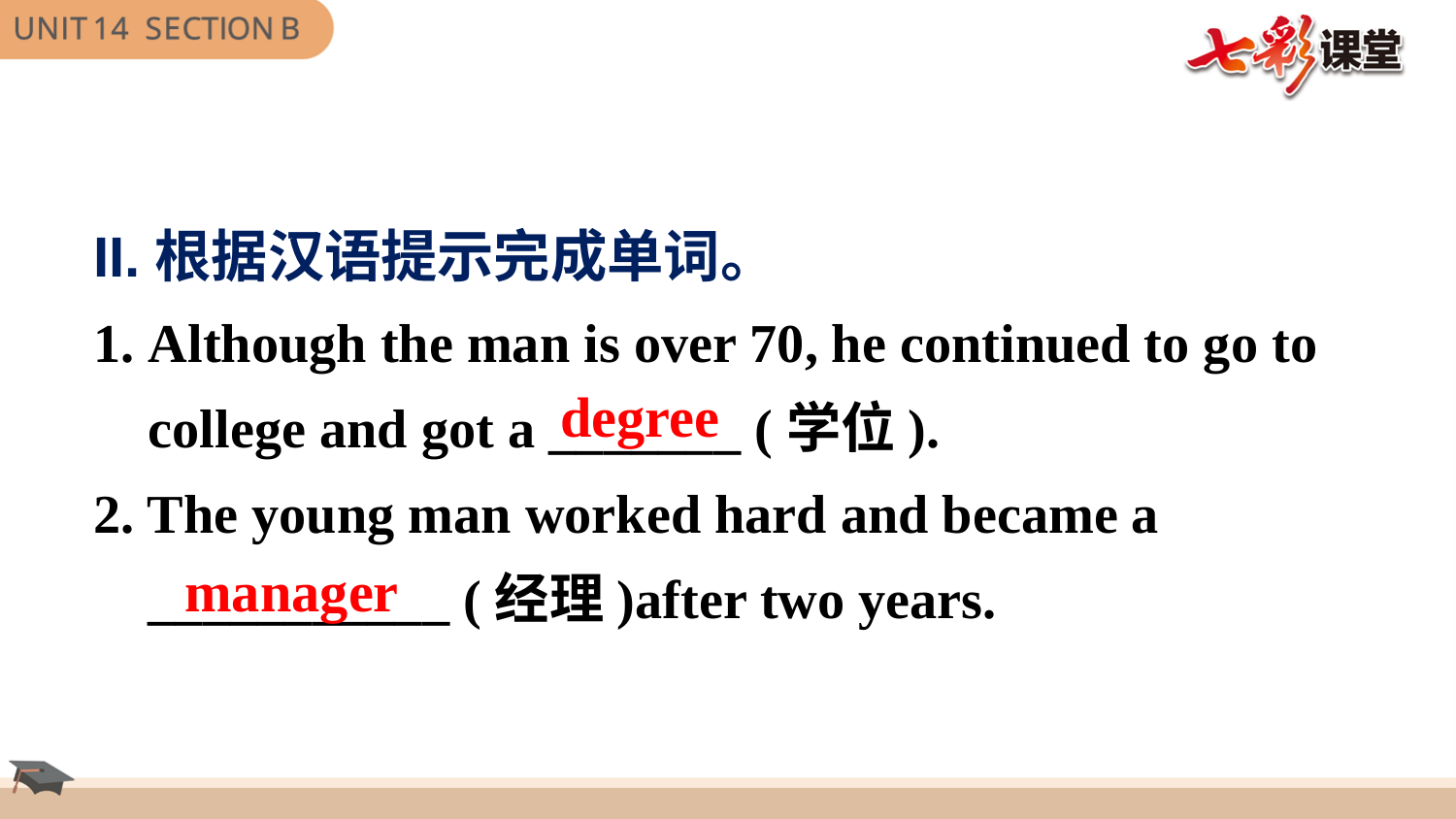

II.根据汉语提示完成单词。
1. Although the man is over 70, he continued to go to
    college and got a _______ (学位).
2. The young man worked hard and became a
    ___________ (经理)after two years.

degree
manager